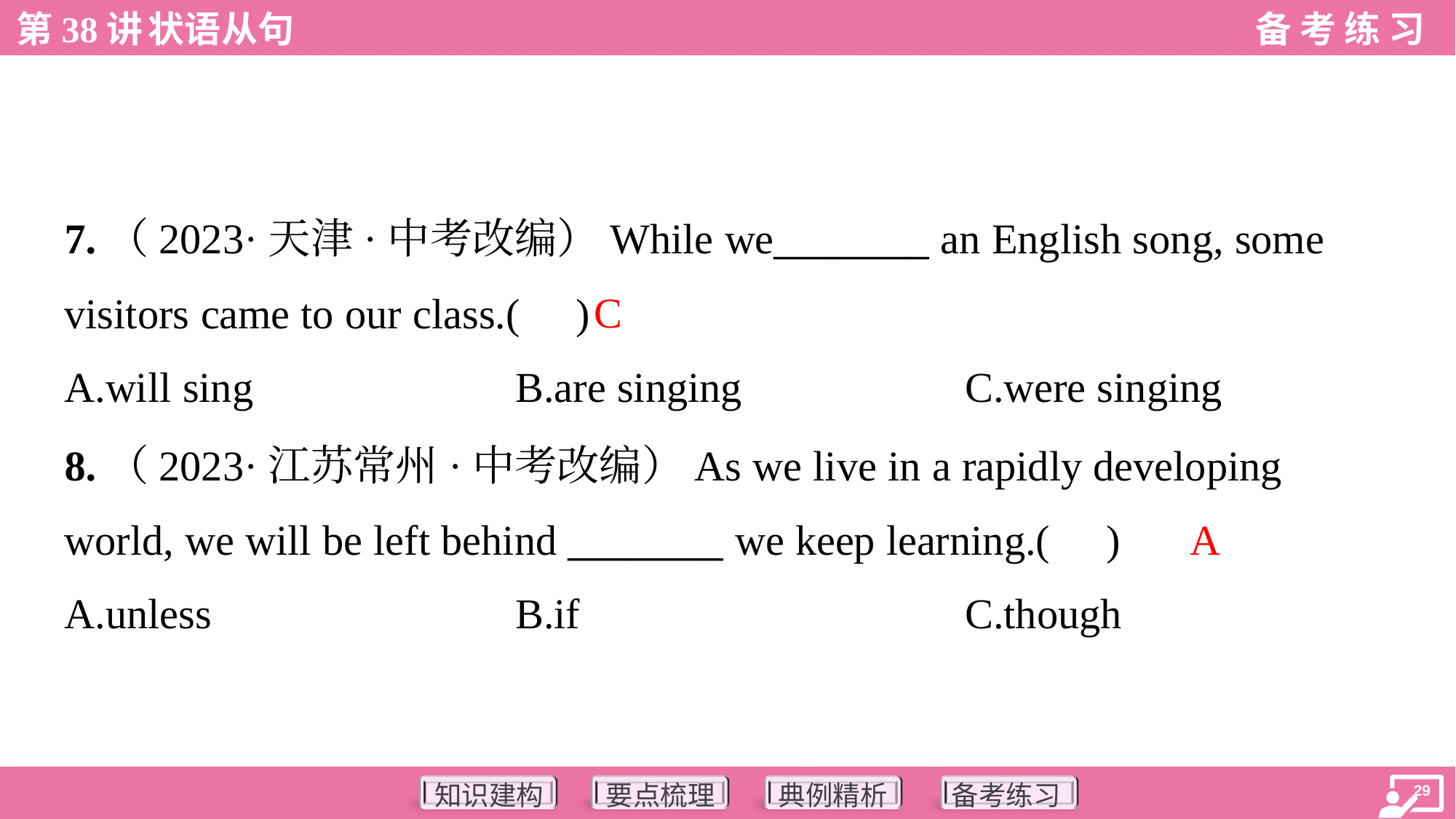

7.（2023·天津·中考改编）While we________ an English song, some
visitors came to our class.(     )
C
A.will sing	B.are singing	C.were singing
8.（2023·江苏常州·中考改编）As we live in a rapidly developing
world, we will be left behind ________ we keep learning.(     )
A
A.unless	B.if	C.though